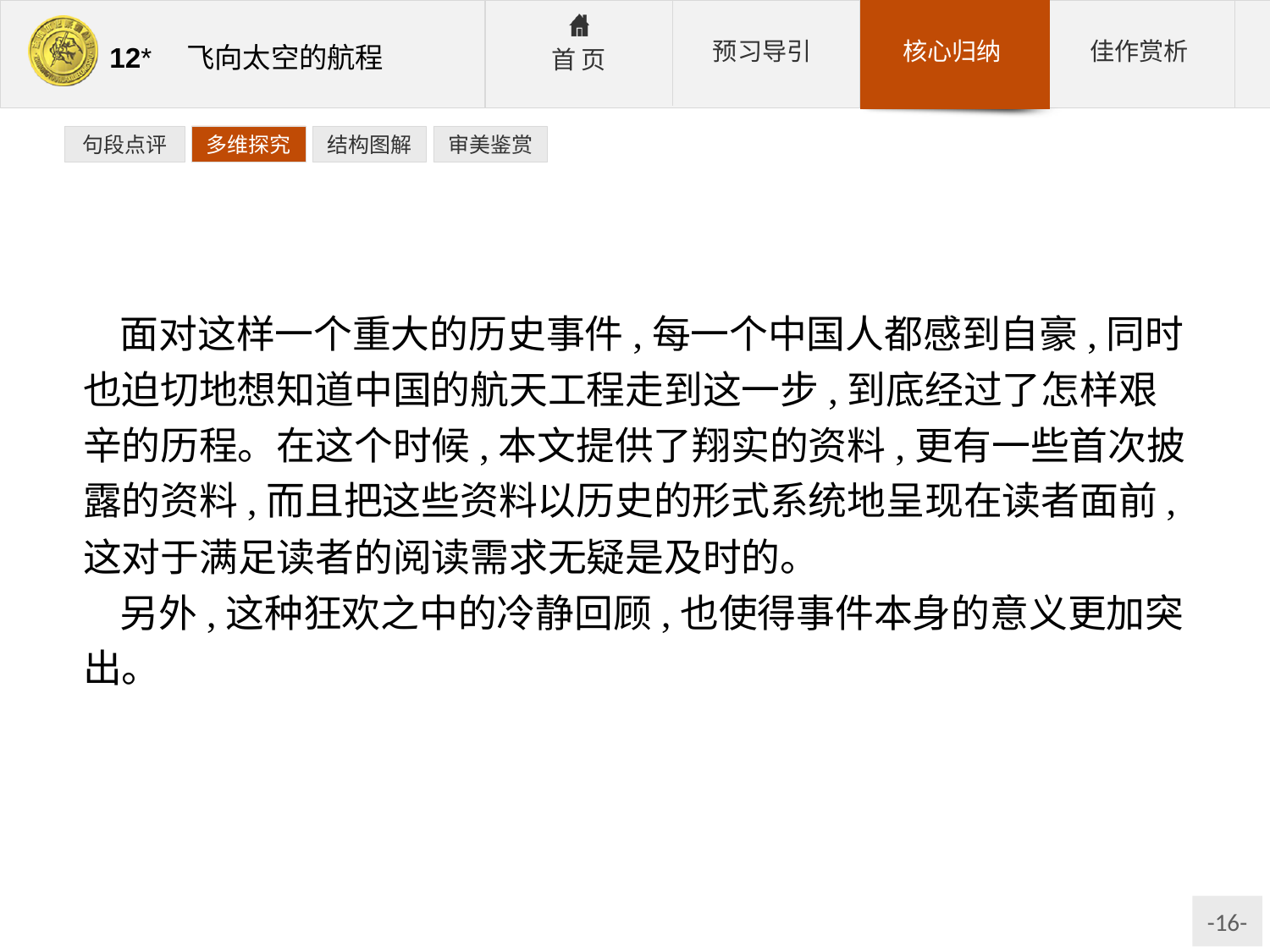

句段点评
多维探究
结构图解
审美鉴赏
面对这样一个重大的历史事件,每一个中国人都感到自豪,同时也迫切地想知道中国的航天工程走到这一步,到底经过了怎样艰辛的历程。在这个时候,本文提供了翔实的资料,更有一些首次披露的资料,而且把这些资料以历史的形式系统地呈现在读者面前,这对于满足读者的阅读需求无疑是及时的。
另外,这种狂欢之中的冷静回顾,也使得事件本身的意义更加突出。